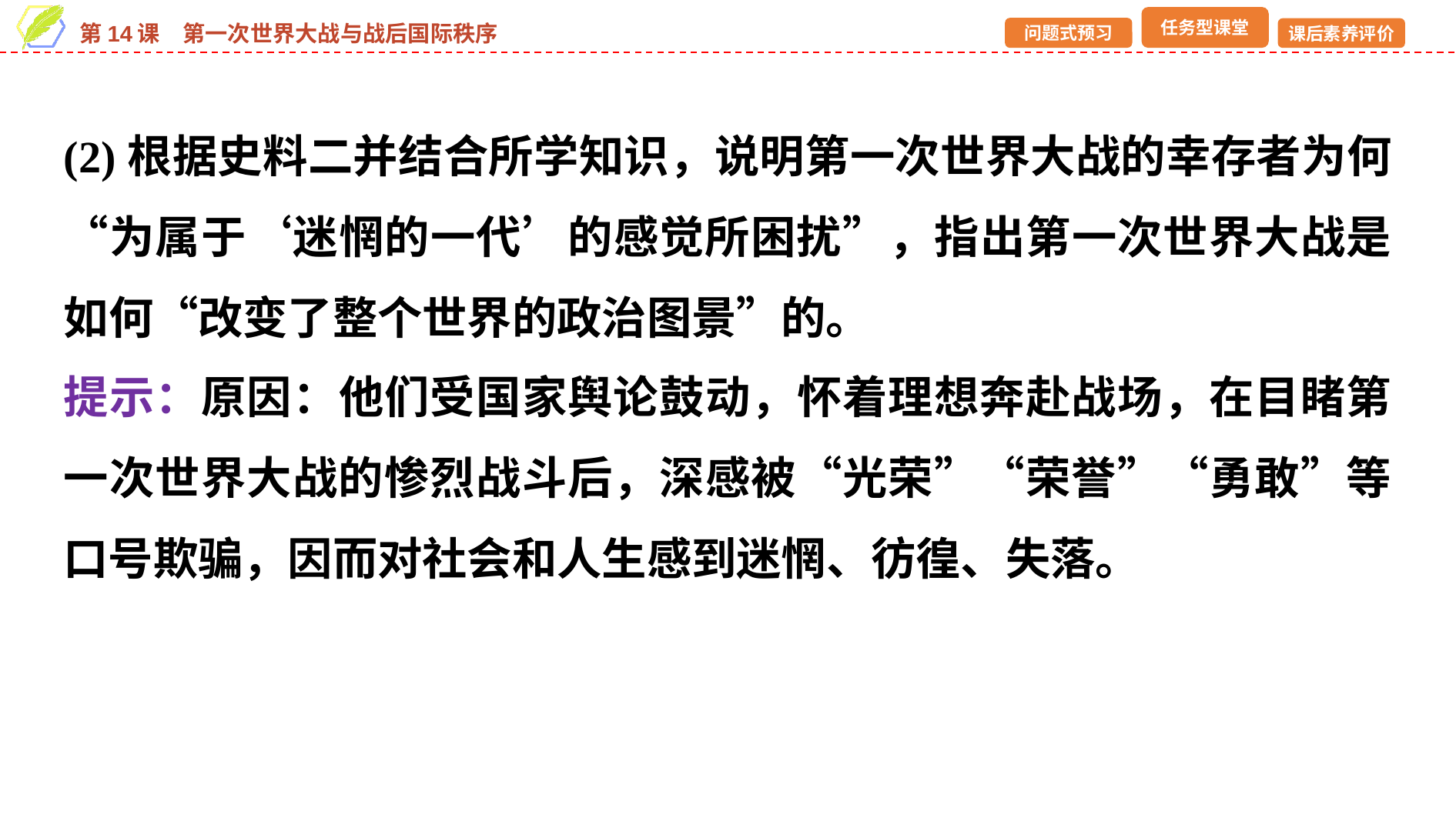

(2)根据史料二并结合所学知识，说明第一次世界大战的幸存者为何“为属于‘迷惘的一代’的感觉所困扰”，指出第一次世界大战是如何“改变了整个世界的政治图景”的。
提示：原因：他们受国家舆论鼓动，怀着理想奔赴战场，在目睹第一次世界大战的惨烈战斗后，深感被“光荣”“荣誉”“勇敢”等口号欺骗，因而对社会和人生感到迷惘、彷徨、失落。